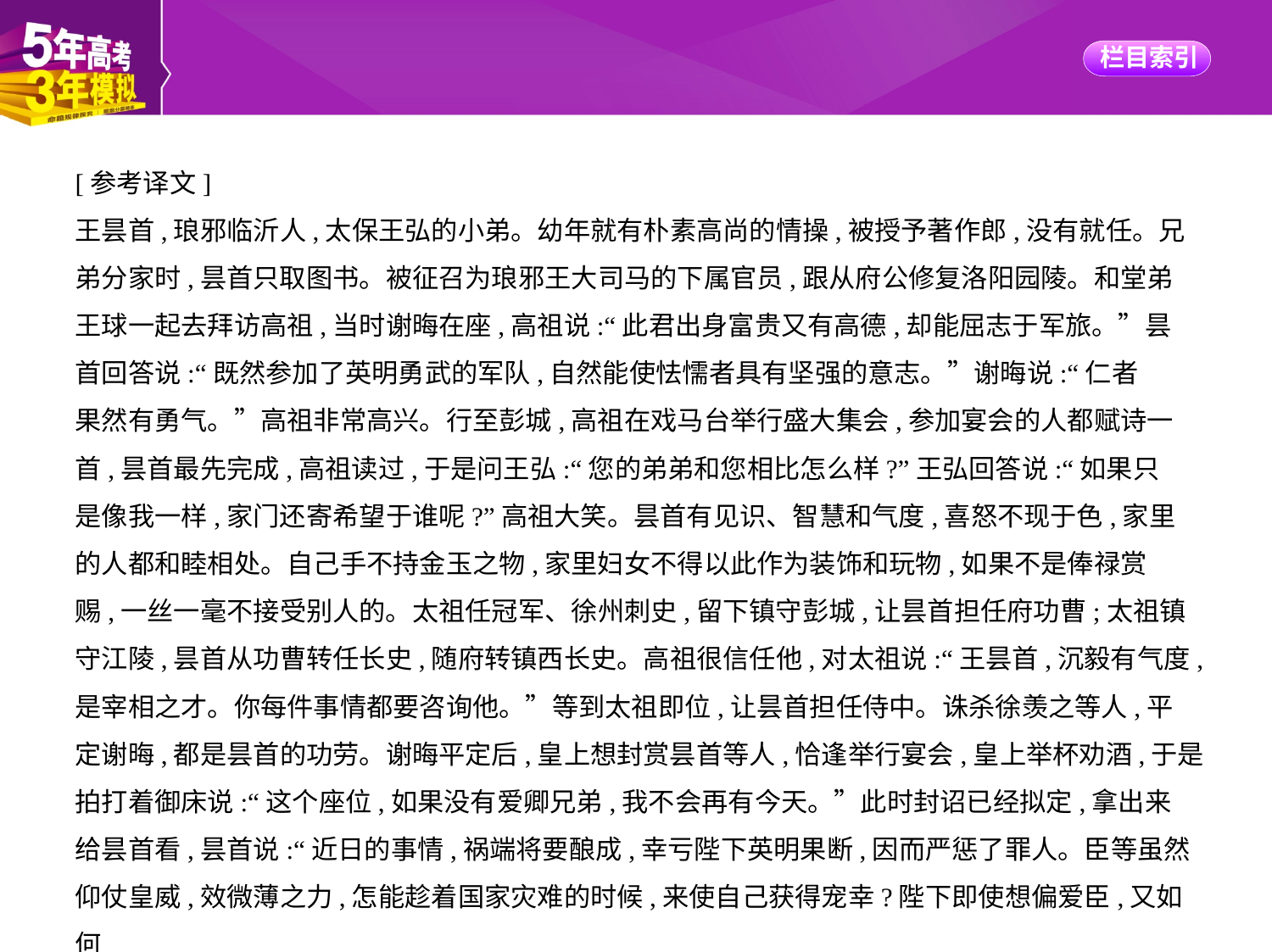

[参考译文]
王昙首,琅邪临沂人,太保王弘的小弟。幼年就有朴素高尚的情操,被授予著作郎,没有就任。兄
弟分家时,昙首只取图书。被征召为琅邪王大司马的下属官员,跟从府公修复洛阳园陵。和堂弟
王球一起去拜访高祖,当时谢晦在座,高祖说:“此君出身富贵又有高德,却能屈志于军旅。”昙
首回答说:“既然参加了英明勇武的军队,自然能使怯懦者具有坚强的意志。”谢晦说:“仁者
果然有勇气。”高祖非常高兴。行至彭城,高祖在戏马台举行盛大集会,参加宴会的人都赋诗一
首,昙首最先完成,高祖读过,于是问王弘:“您的弟弟和您相比怎么样?”王弘回答说:“如果只
是像我一样,家门还寄希望于谁呢?”高祖大笑。昙首有见识、智慧和气度,喜怒不现于色,家里
的人都和睦相处。自己手不持金玉之物,家里妇女不得以此作为装饰和玩物,如果不是俸禄赏
赐,一丝一毫不接受别人的。太祖任冠军、徐州刺史,留下镇守彭城,让昙首担任府功曹;太祖镇
守江陵,昙首从功曹转任长史,随府转镇西长史。高祖很信任他,对太祖说:“王昙首,沉毅有气度,
是宰相之才。你每件事情都要咨询他。”等到太祖即位,让昙首担任侍中。诛杀徐羡之等人,平
定谢晦,都是昙首的功劳。谢晦平定后,皇上想封赏昙首等人,恰逢举行宴会,皇上举杯劝酒,于是
拍打着御床说:“这个座位,如果没有爱卿兄弟,我不会再有今天。”此时封诏已经拟定,拿出来
给昙首看,昙首说:“近日的事情,祸端将要酿成,幸亏陛下英明果断,因而严惩了罪人。臣等虽然
仰仗皇威,效微薄之力,怎能趁着国家灾难的时候,来使自己获得宠幸?陛下即使想偏爱臣,又如何